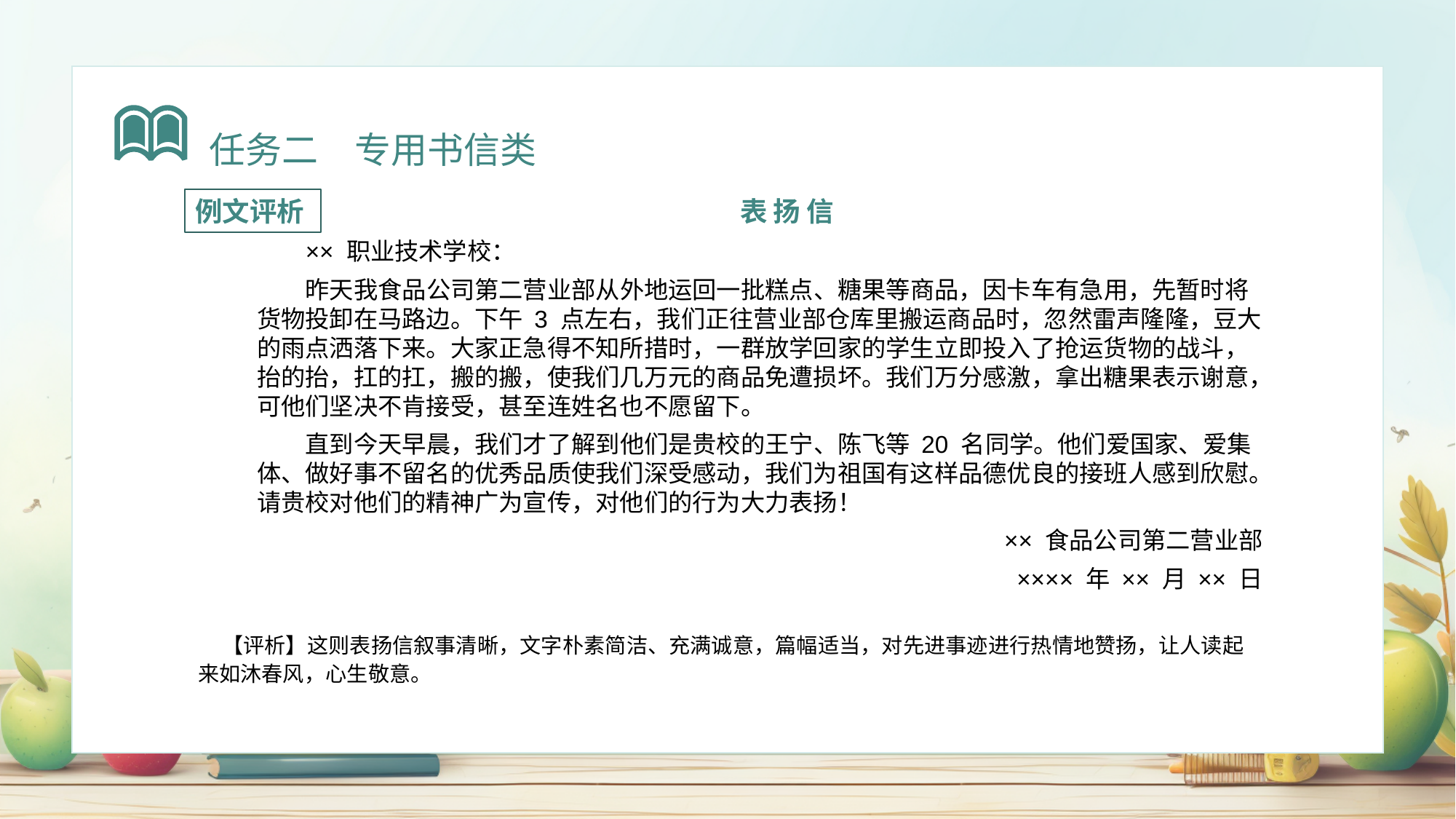

任务二　专用书信类

例文评析
表 扬 信
×× 职业技术学校：
昨天我食品公司第二营业部从外地运回一批糕点、糖果等商品，因卡车有急用，先暂时将货物投卸在马路边。下午 3 点左右，我们正往营业部仓库里搬运商品时，忽然雷声隆隆，豆大的雨点洒落下来。大家正急得不知所措时，一群放学回家的学生立即投入了抢运货物的战斗，抬的抬，扛的扛，搬的搬，使我们几万元的商品免遭损坏。我们万分感激，拿出糖果表示谢意，可他们坚决不肯接受，甚至连姓名也不愿留下。
直到今天早晨，我们才了解到他们是贵校的王宁、陈飞等 20 名同学。他们爱国家、爱集体、做好事不留名的优秀品质使我们深受感动，我们为祖国有这样品德优良的接班人感到欣慰。请贵校对他们的精神广为宣传，对他们的行为大力表扬！
×× 食品公司第二营业部
×××× 年 ×× 月 ×× 日
    【评析】这则表扬信叙事清晰，文字朴素简洁、充满诚意，篇幅适当，对先进事迹进行热情地赞扬，让人读起来如沐春风，心生敬意。